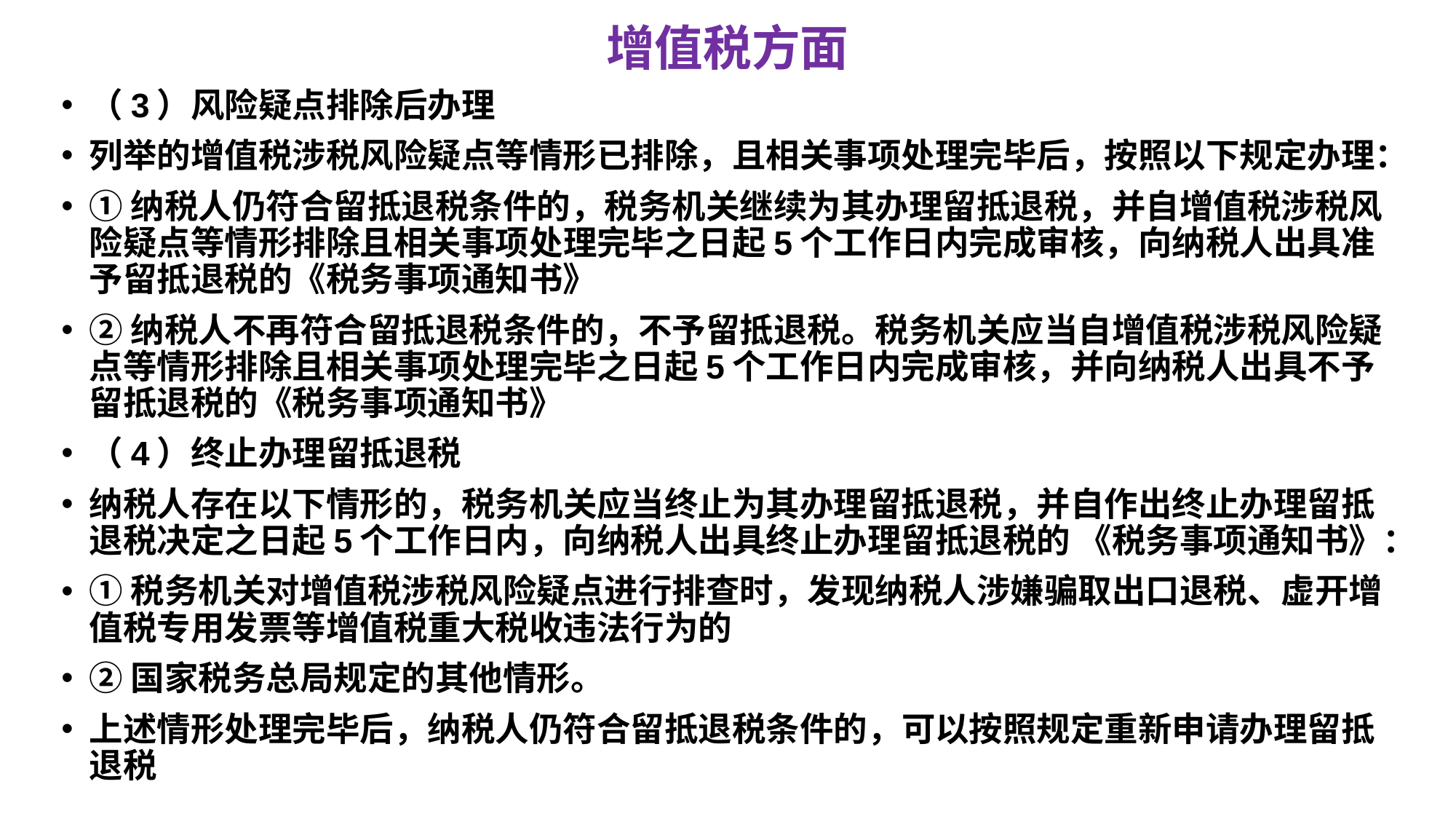

# 增值税方面
（3）风险疑点排除后办理
列举的增值税涉税风险疑点等情形已排除，且相关事项处理完毕后，按照以下规定办理：
①纳税人仍符合留抵退税条件的，税务机关继续为其办理留抵退税，并自增值税涉税风险疑点等情形排除且相关事项处理完毕之日起5个工作日内完成审核，向纳税人出具准予留抵退税的《税务事项通知书》
②纳税人不再符合留抵退税条件的，不予留抵退税。税务机关应当自增值税涉税风险疑点等情形排除且相关事项处理完毕之日起5个工作日内完成审核，并向纳税人出具不予留抵退税的《税务事项通知书》
（4）终止办理留抵退税
纳税人存在以下情形的，税务机关应当终止为其办理留抵退税，并自作出终止办理留抵退税决定之日起5个工作日内，向纳税人出具终止办理留抵退税的 《税务事项通知书》：
①税务机关对增值税涉税风险疑点进行排查时，发现纳税人涉嫌骗取出口退税、虚开增值税专用发票等增值税重大税收违法行为的
②国家税务总局规定的其他情形。
上述情形处理完毕后，纳税人仍符合留抵退税条件的，可以按照规定重新申请办理留抵退税